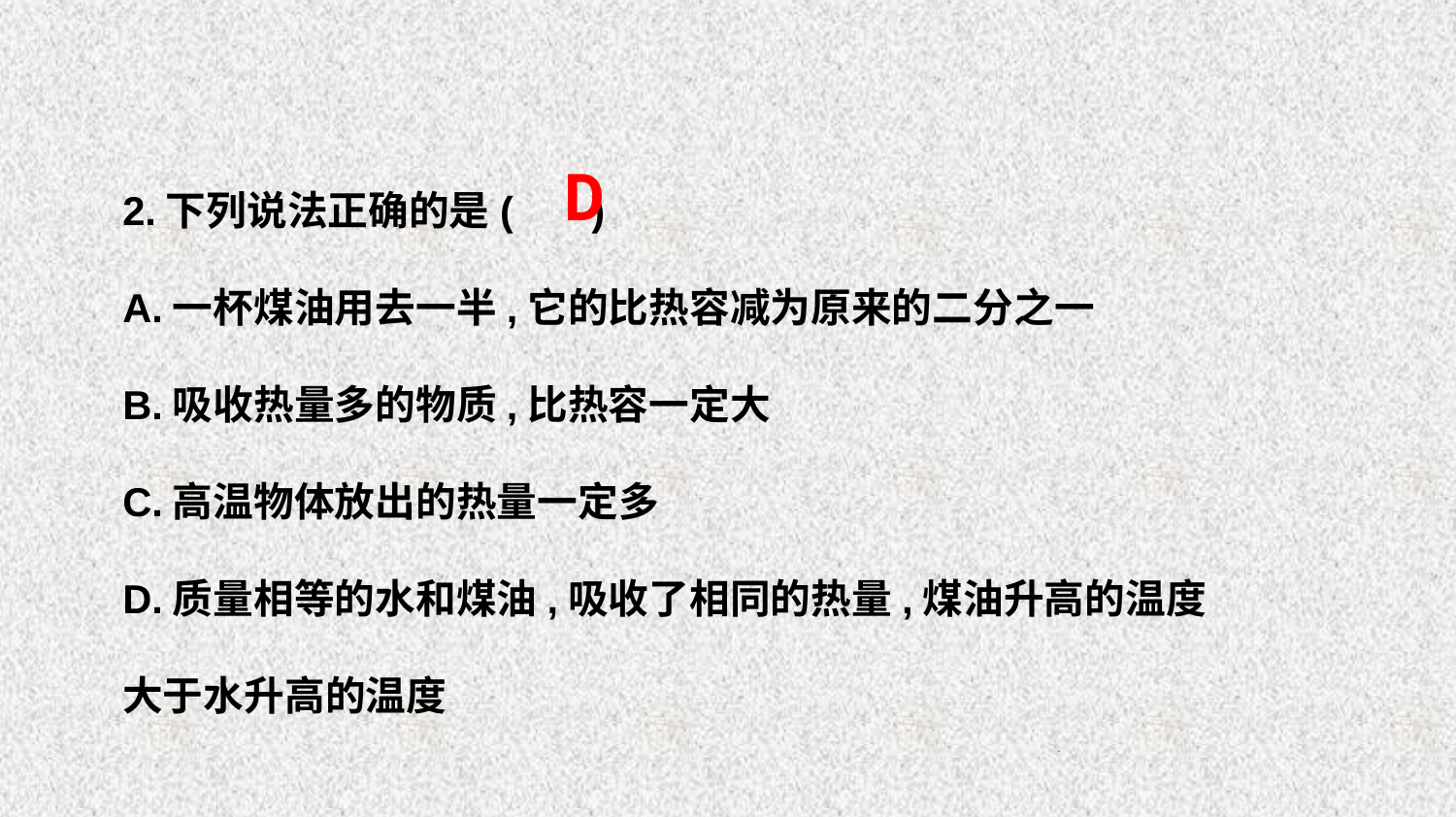

2.下列说法正确的是(       )
A.一杯煤油用去一半,它的比热容减为原来的二分之一
B.吸收热量多的物质,比热容一定大
C.高温物体放出的热量一定多
D.质量相等的水和煤油,吸收了相同的热量,煤油升高的温度大于水升高的温度
D
18